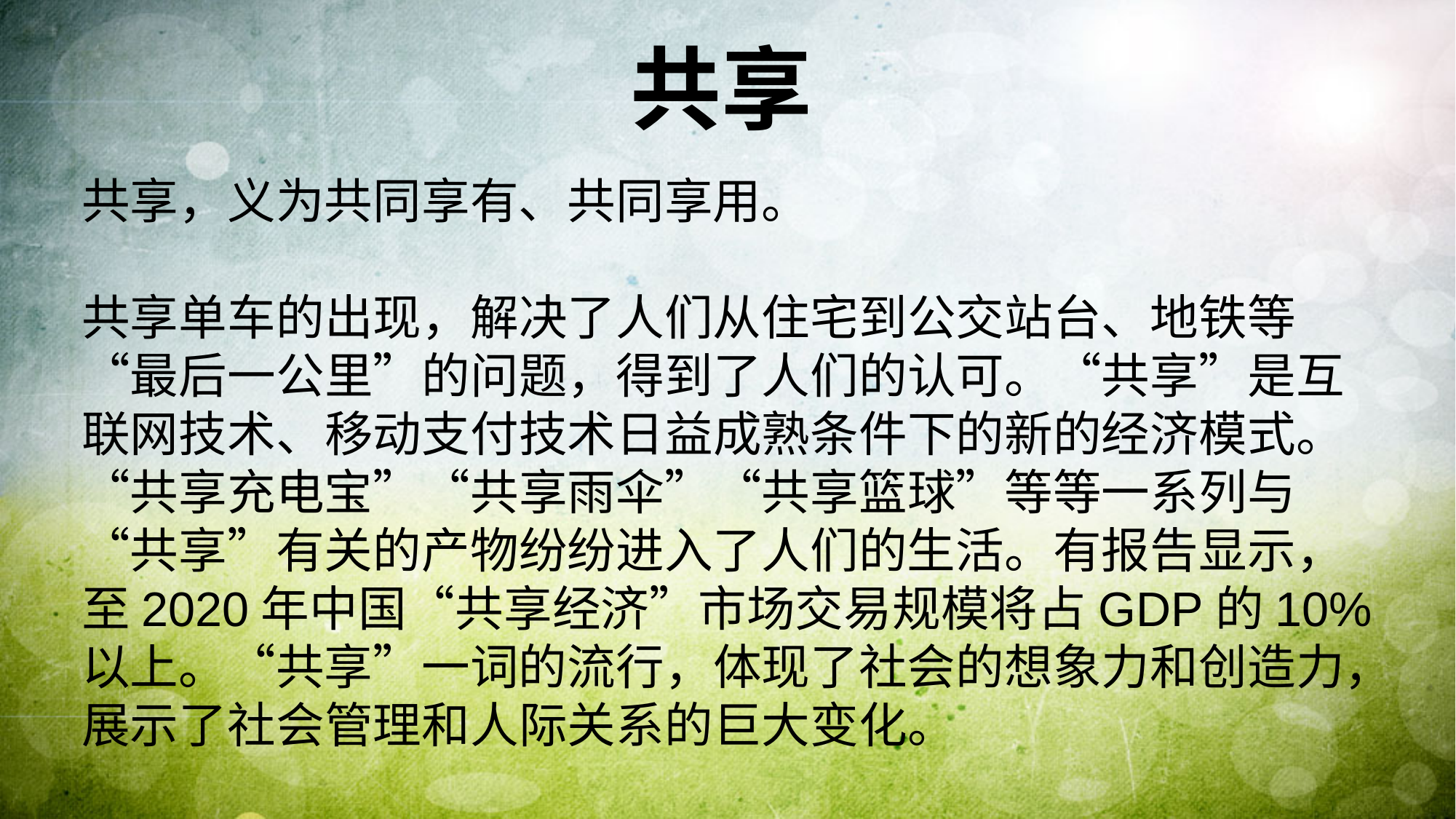

共享
共享，义为共同享有、共同享用。

共享单车的出现，解决了人们从住宅到公交站台、地铁等“最后一公里”的问题，得到了人们的认可。“共享”是互联网技术、移动支付技术日益成熟条件下的新的经济模式。“共享充电宝”“共享雨伞”“共享篮球”等等一系列与“共享”有关的产物纷纷进入了人们的生活。有报告显示，至2020年中国“共享经济”市场交易规模将占GDP的10%以上。“共享”一词的流行，体现了社会的想象力和创造力，展示了社会管理和人际关系的巨大变化。